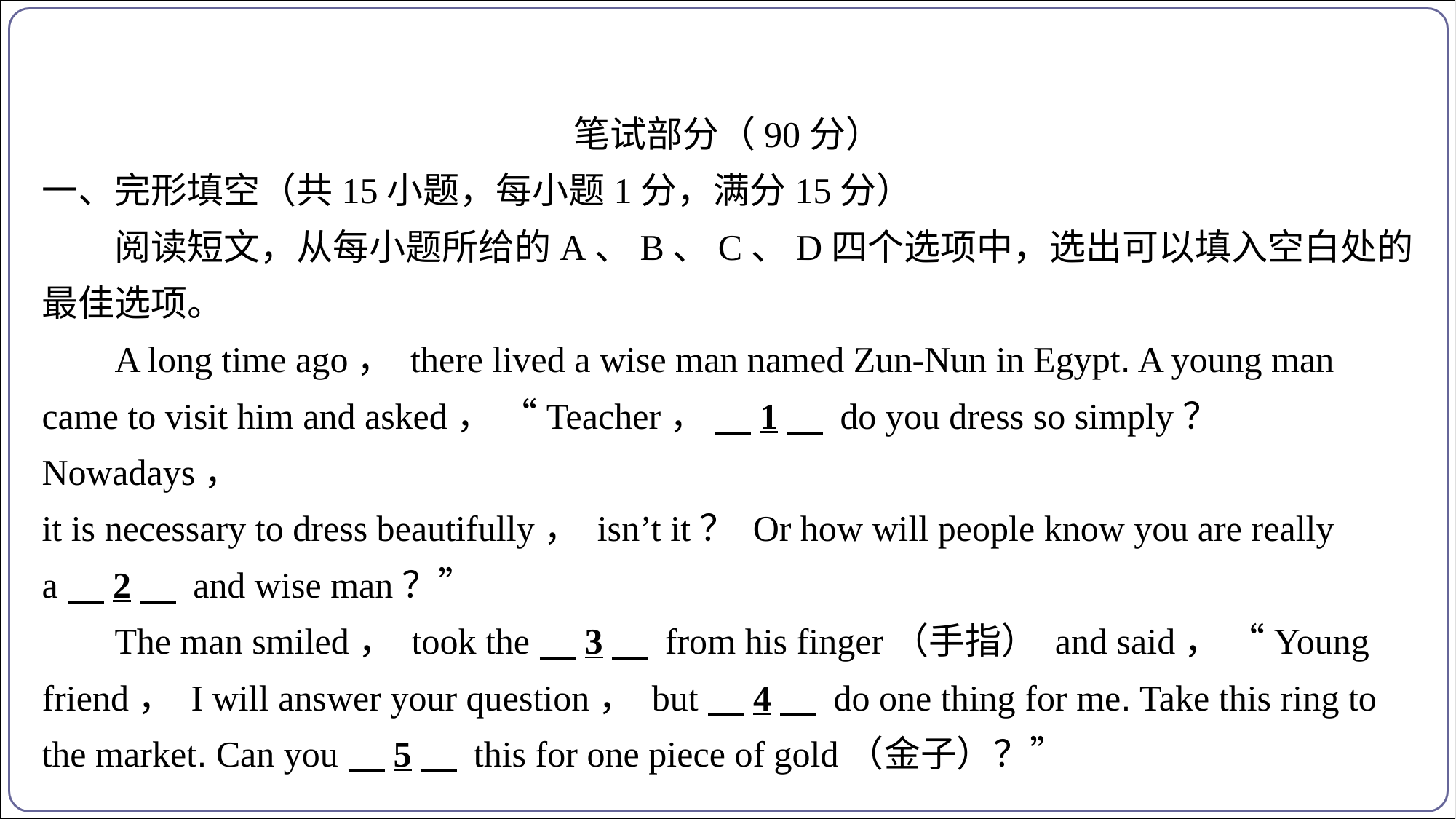

笔试部分（90分）
一、完形填空（共15小题，每小题1分，满分15分）
阅读短文，从每小题所给的A、B、C、D四个选项中，选出可以填入空白处的
最佳选项。
A long time ago， there lived a wise man named Zun-Nun in Egypt. A young man
came to visit him and asked， “Teacher，  　1　 do you dress so simply？ Nowadays，
it is necessary to dress beautifully， isn’t it？ Or how will people know you are really
a  　2　 and wise man？”
The man smiled， took the  　3　 from his finger（手指） and said， “Young
friend， I will answer your question， but  　4　 do one thing for me. Take this ring to
the market. Can you  　5　 this for one piece of gold（金子）？”